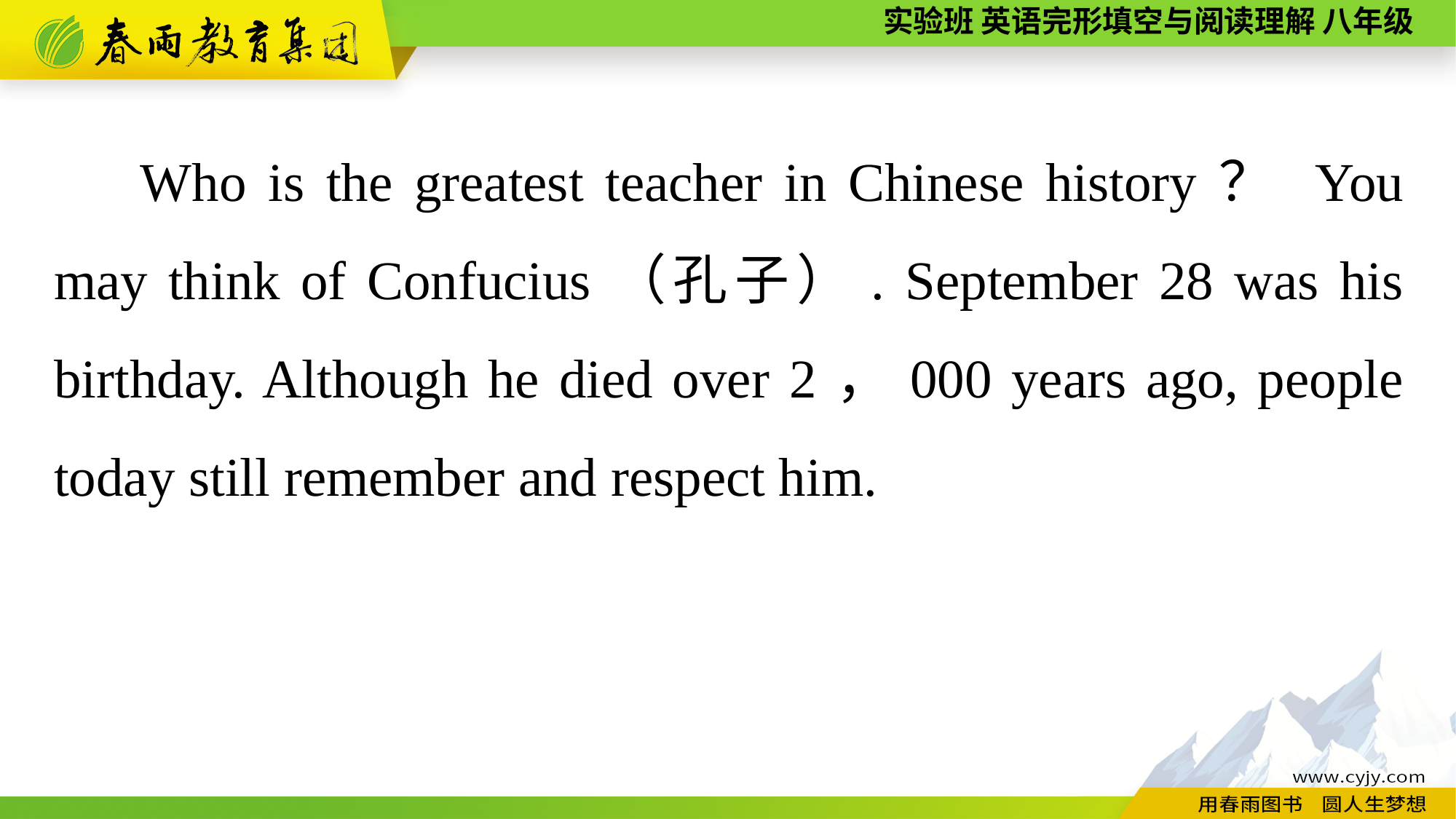

Who is the greatest teacher in Chinese history？ You may think of Confucius（孔子）. September 28 was his birthday. Although he died over 2，000 years ago, people today still remember and respect him.